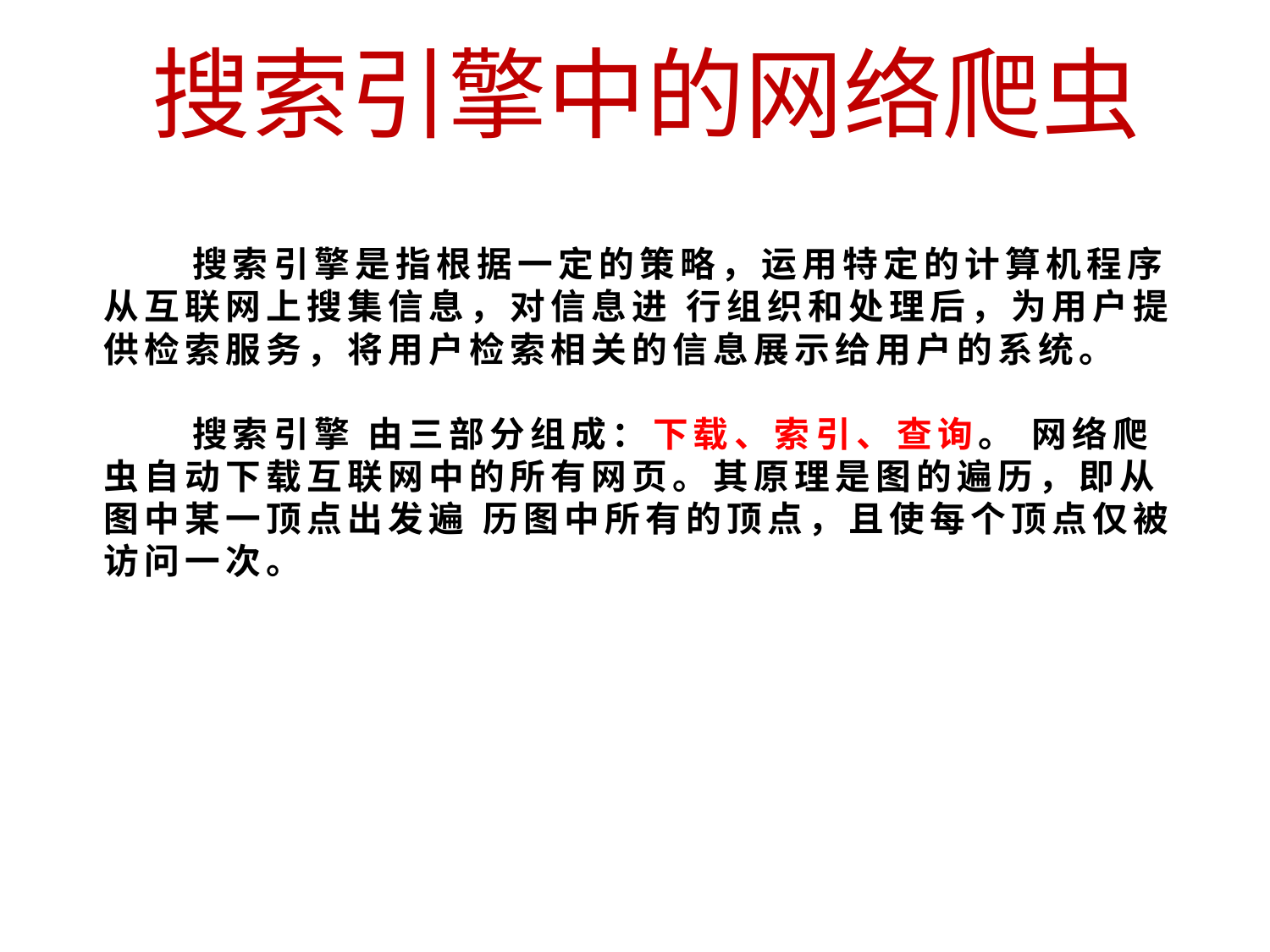

搜索引擎中的网络爬虫
      搜索引擎是指根据一定的策略，运用特定的计算机程序从互联网上搜集信息，对信息进 行组织和处理后，为用户提供检索服务，将用户检索相关的信息展示给用户的系统。

      搜索引擎 由三部分组成：下载、索引、查询。 网络爬虫自动下载互联网中的所有网页。其原理是图的遍历，即从图中某一顶点出发遍 历图中所有的顶点，且使每个顶点仅被访问一次。